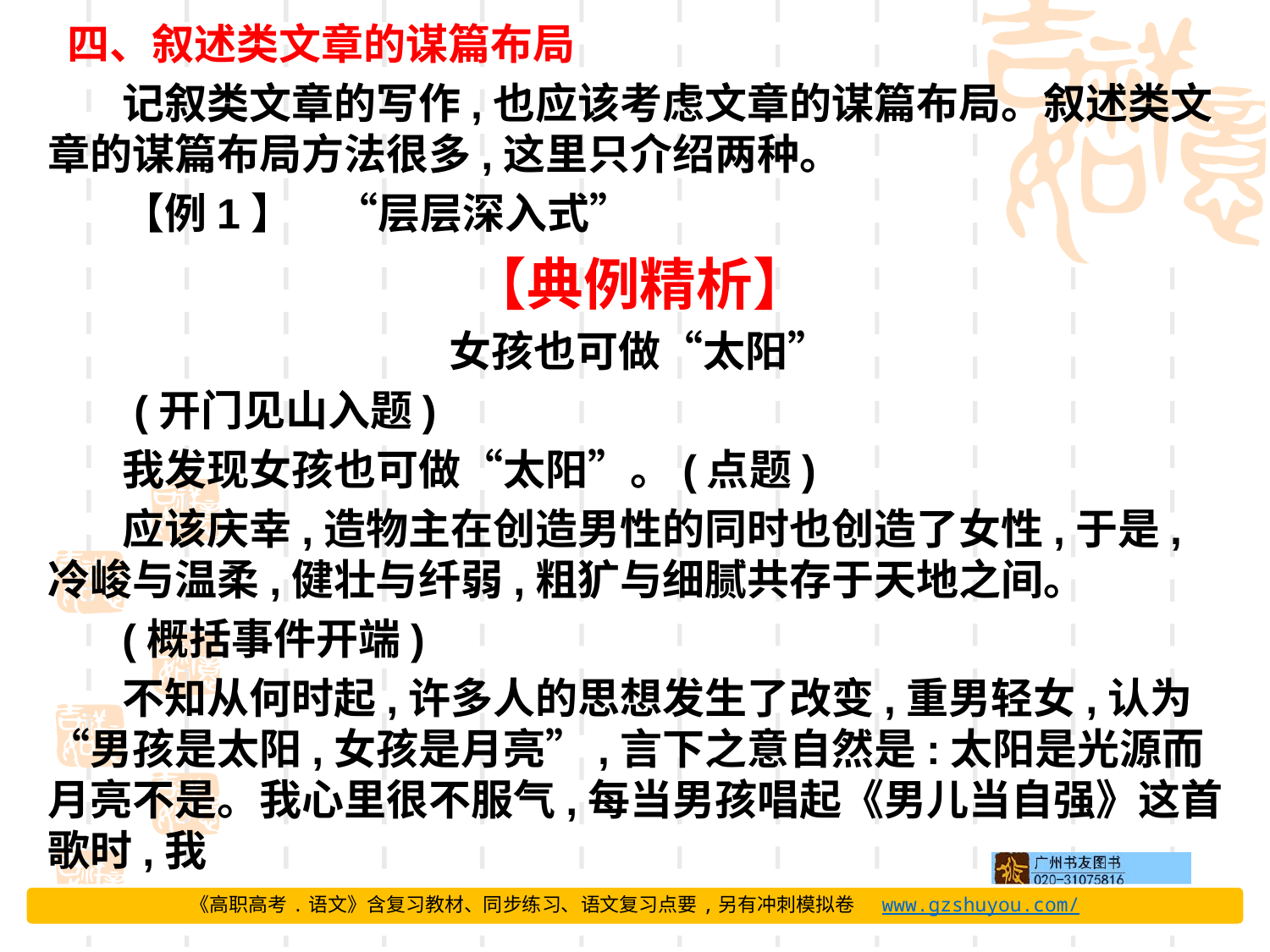

四、叙述类文章的谋篇布局
记叙类文章的写作,也应该考虑文章的谋篇布局。叙述类文章的谋篇布局方法很多,这里只介绍两种。
【例1】　“层层深入式”
【典例精析】
女孩也可做“太阳”
 (开门见山入题)
我发现女孩也可做“太阳”。(点题)
应该庆幸,造物主在创造男性的同时也创造了女性,于是,冷峻与温柔,健壮与纤弱,粗犷与细腻共存于天地之间。
(概括事件开端)
不知从何时起,许多人的思想发生了改变,重男轻女,认为“男孩是太阳,女孩是月亮”,言下之意自然是:太阳是光源而月亮不是。我心里很不服气,每当男孩唱起《男儿当自强》这首歌时,我